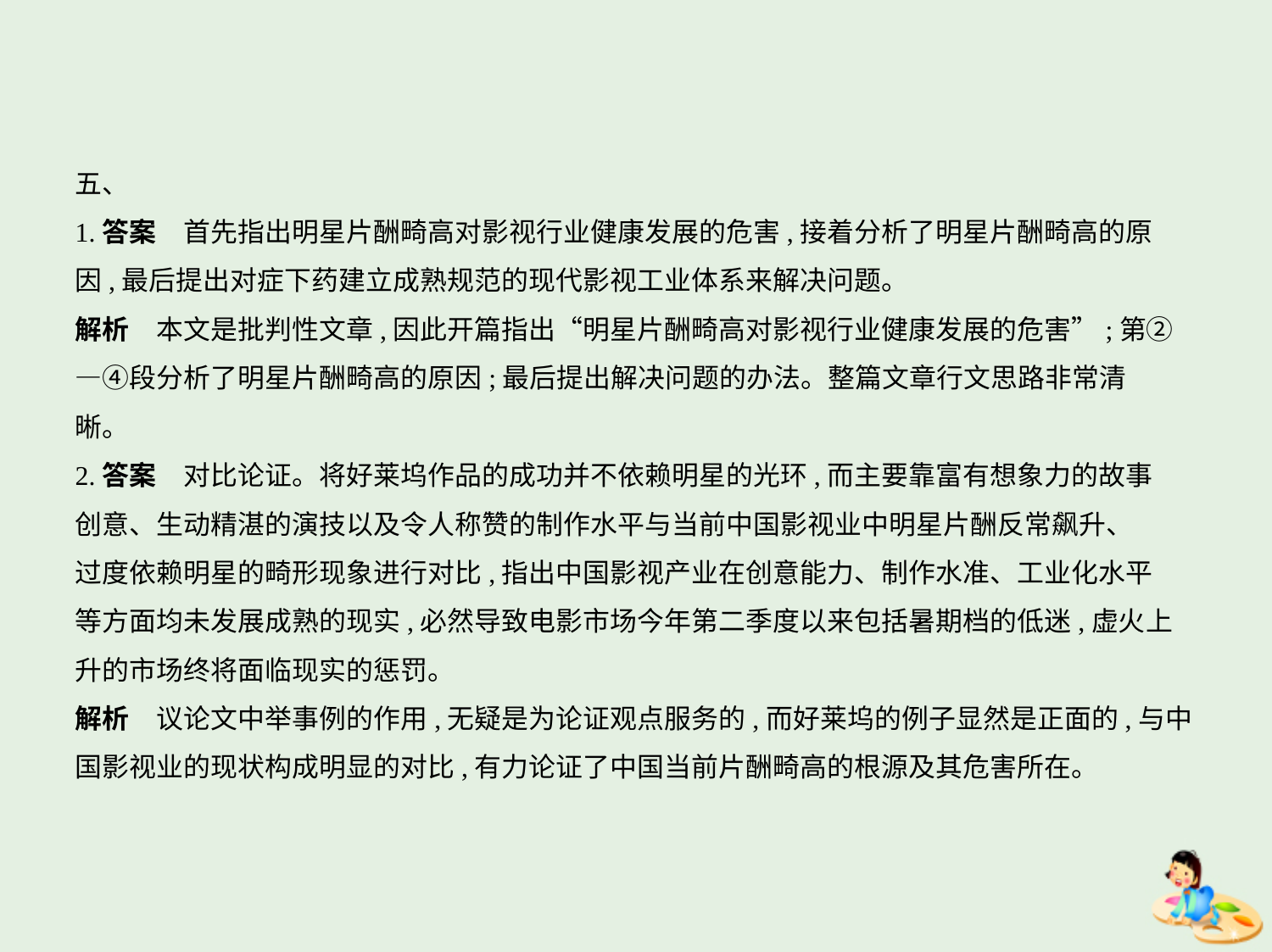

五、
1.答案　首先指出明星片酬畸高对影视行业健康发展的危害,接着分析了明星片酬畸高的原
因,最后提出对症下药建立成熟规范的现代影视工业体系来解决问题。
解析　本文是批判性文章,因此开篇指出“明星片酬畸高对影视行业健康发展的危害”;第②
—④段分析了明星片酬畸高的原因;最后提出解决问题的办法。整篇文章行文思路非常清
晰。
2.答案　对比论证。将好莱坞作品的成功并不依赖明星的光环,而主要靠富有想象力的故事
创意、生动精湛的演技以及令人称赞的制作水平与当前中国影视业中明星片酬反常飙升、
过度依赖明星的畸形现象进行对比,指出中国影视产业在创意能力、制作水准、工业化水平
等方面均未发展成熟的现实,必然导致电影市场今年第二季度以来包括暑期档的低迷,虚火上
升的市场终将面临现实的惩罚。
解析　议论文中举事例的作用,无疑是为论证观点服务的,而好莱坞的例子显然是正面的,与中
国影视业的现状构成明显的对比,有力论证了中国当前片酬畸高的根源及其危害所在。